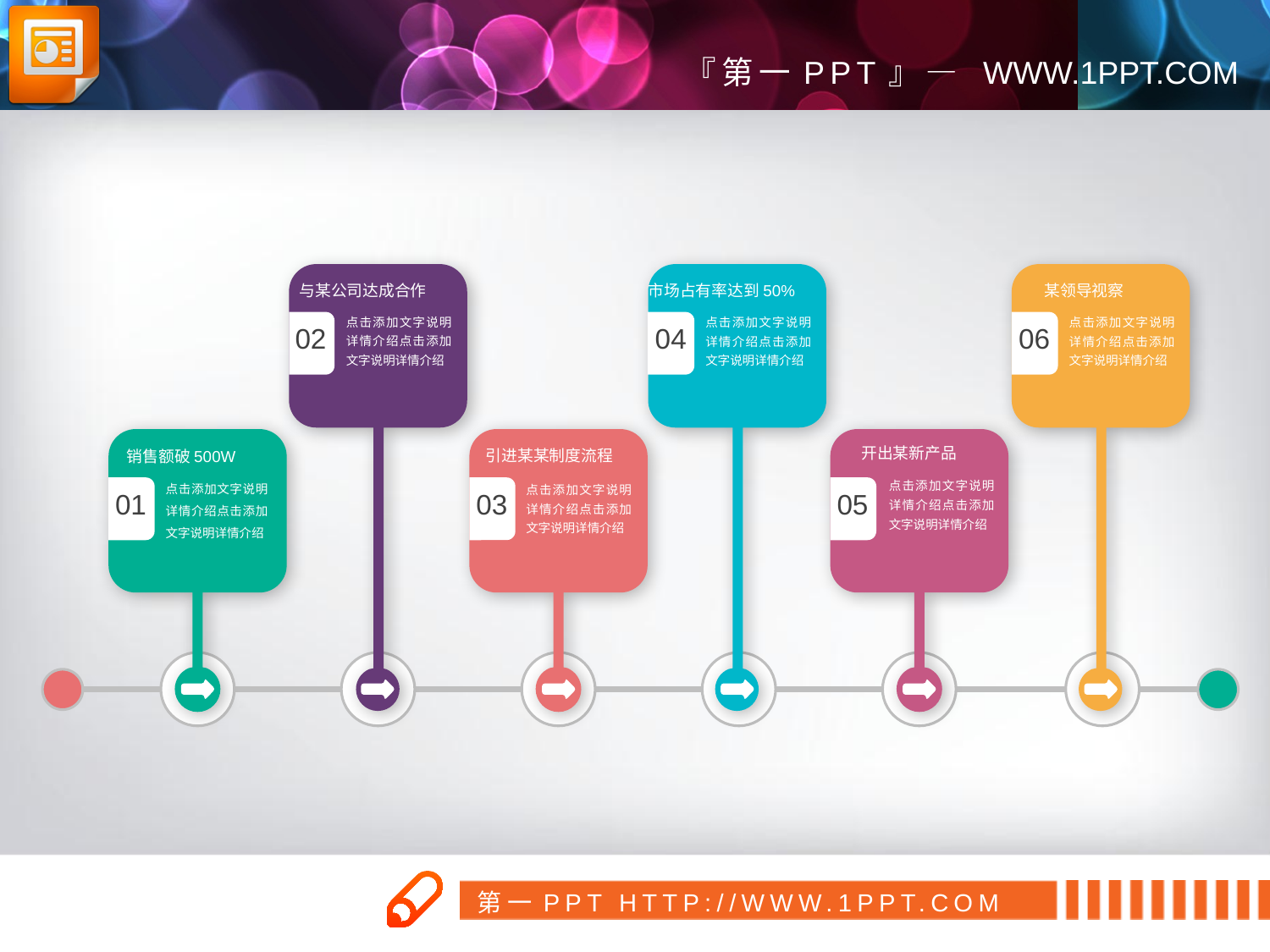

与某公司达成合作
点击添加文字说明详情介绍点击添加文字说明详情介绍
02

市场占有率达到50%
点击添加文字说明详情介绍点击添加文字说明详情介绍
04

某领导视察
点击添加文字说明详情介绍点击添加文字说明详情介绍
06

销售额破500W
点击添加文字说明详情介绍点击添加文字说明详情介绍
01

引进某某制度流程
点击添加文字说明详情介绍点击添加文字说明详情介绍
03

开出某新产品
点击添加文字说明详情介绍点击添加文字说明详情介绍
05